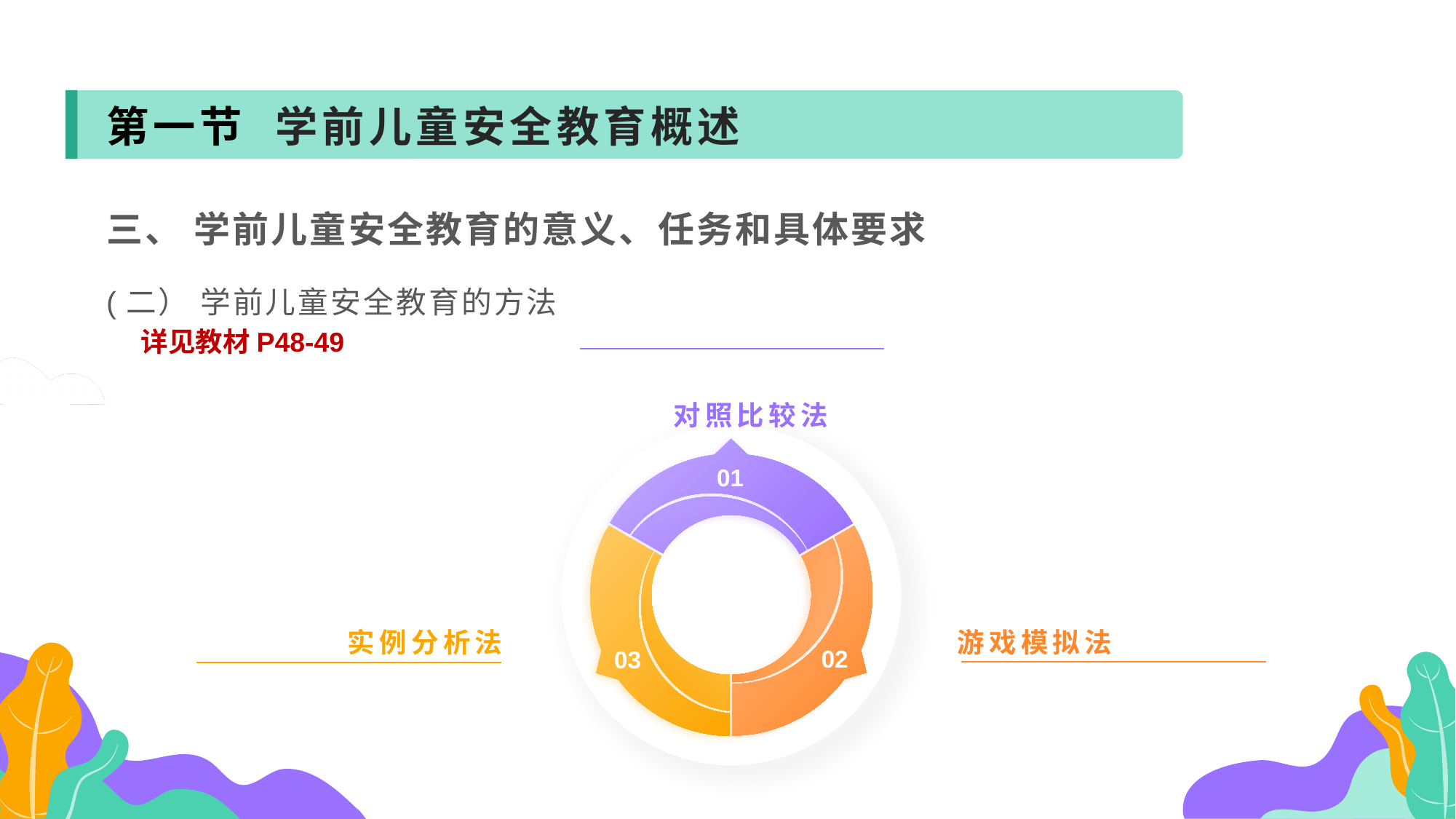

第一节  学前儿童安全教育概述
三、 学前儿童安全教育的意义、任务和具体要求
(二） 学前儿童安全教育的方法

详见教材P48-49
   对照比较法

01

03
02

实例分析法
游戏模拟法